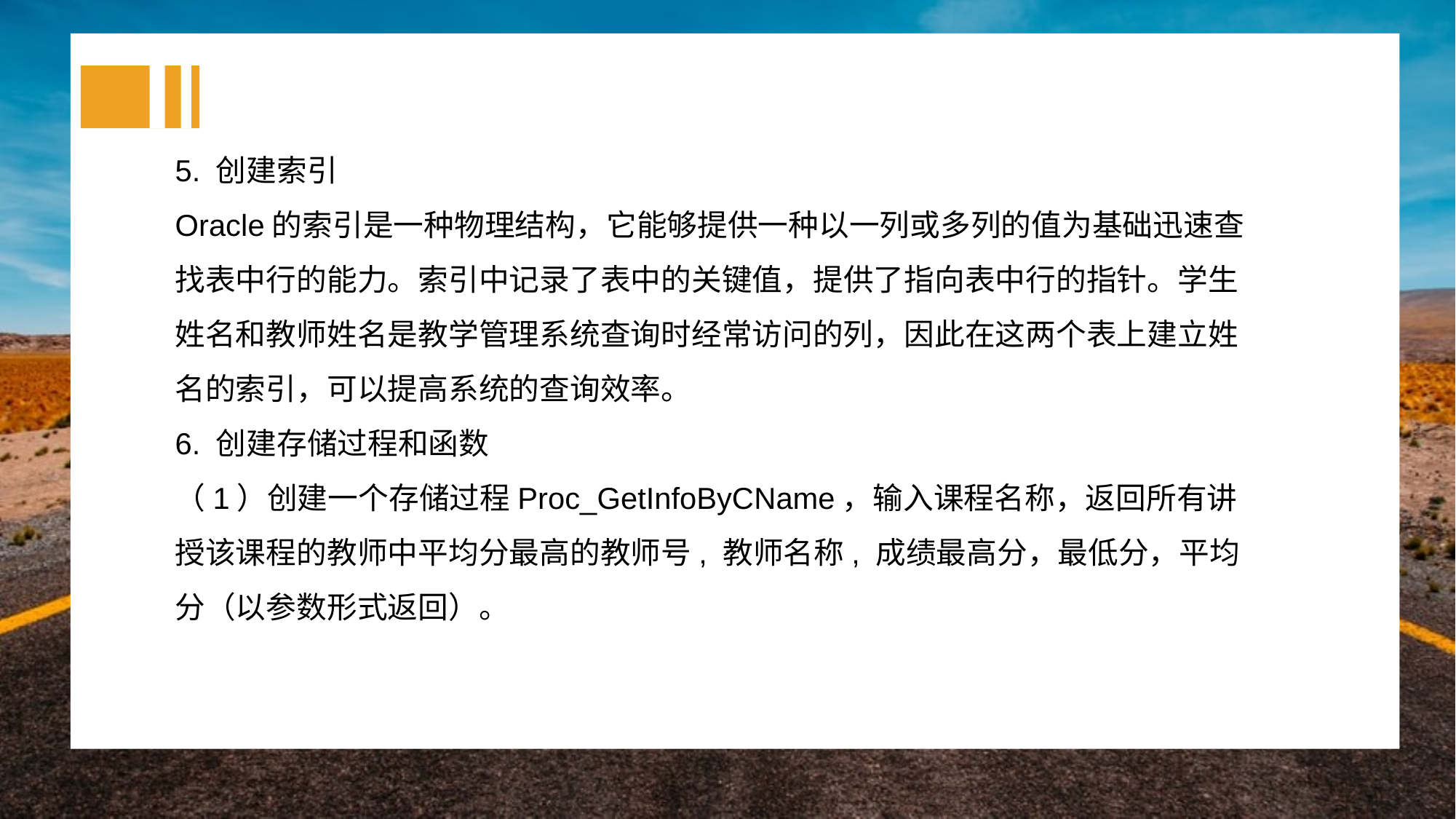

5. 创建索引
Oracle的索引是一种物理结构，它能够提供一种以一列或多列的值为基础迅速查找表中行的能力。索引中记录了表中的关键值，提供了指向表中行的指针。学生姓名和教师姓名是教学管理系统查询时经常访问的列，因此在这两个表上建立姓名的索引，可以提高系统的查询效率。
6. 创建存储过程和函数
（1）创建一个存储过程Proc_GetInfoByCName，输入课程名称，返回所有讲授该课程的教师中平均分最高的教师号, 教师名称, 成绩最高分，最低分，平均分（以参数形式返回）。